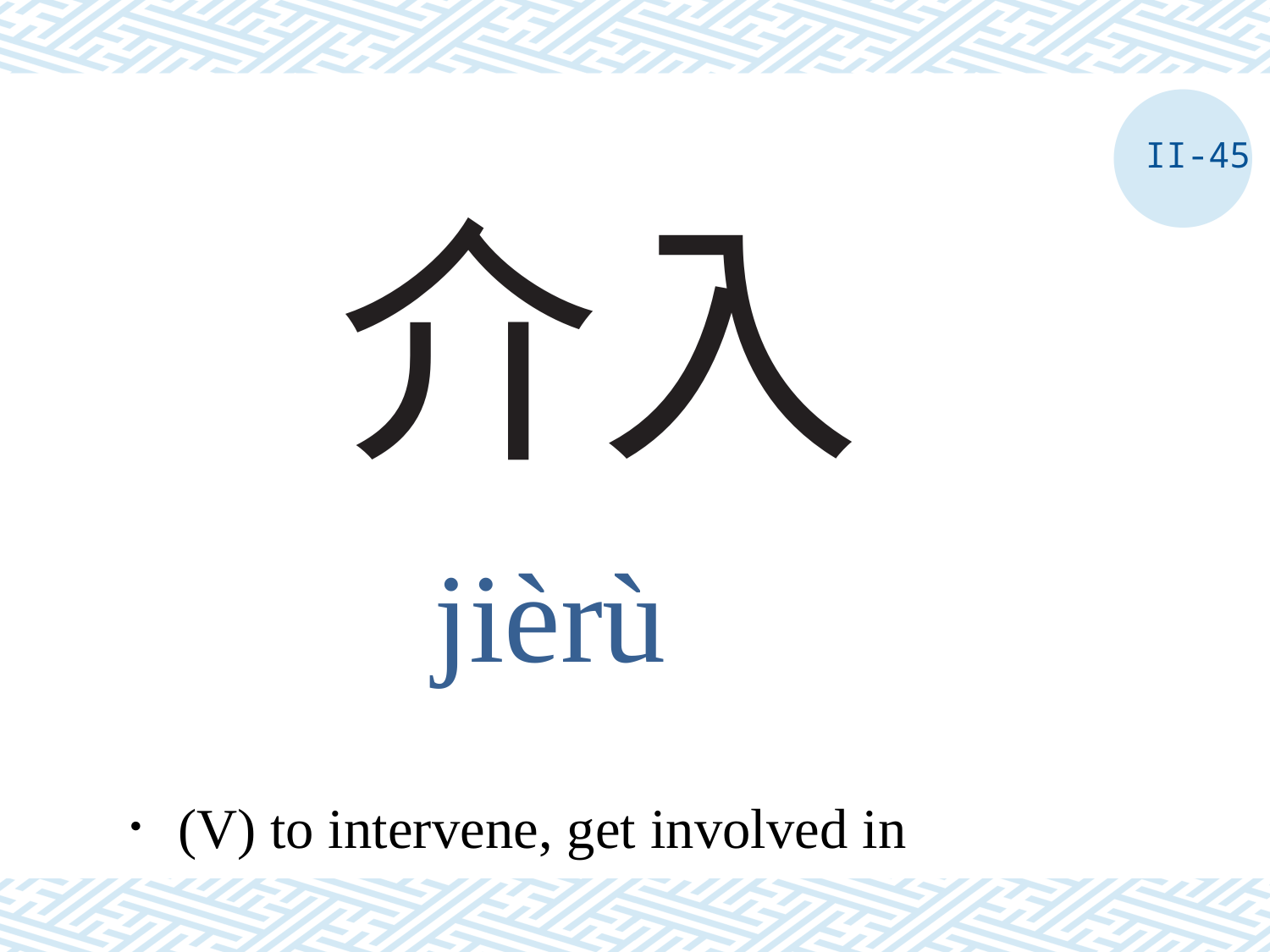

II-45

# 介入
jièrù
．(V) to intervene, get involved in